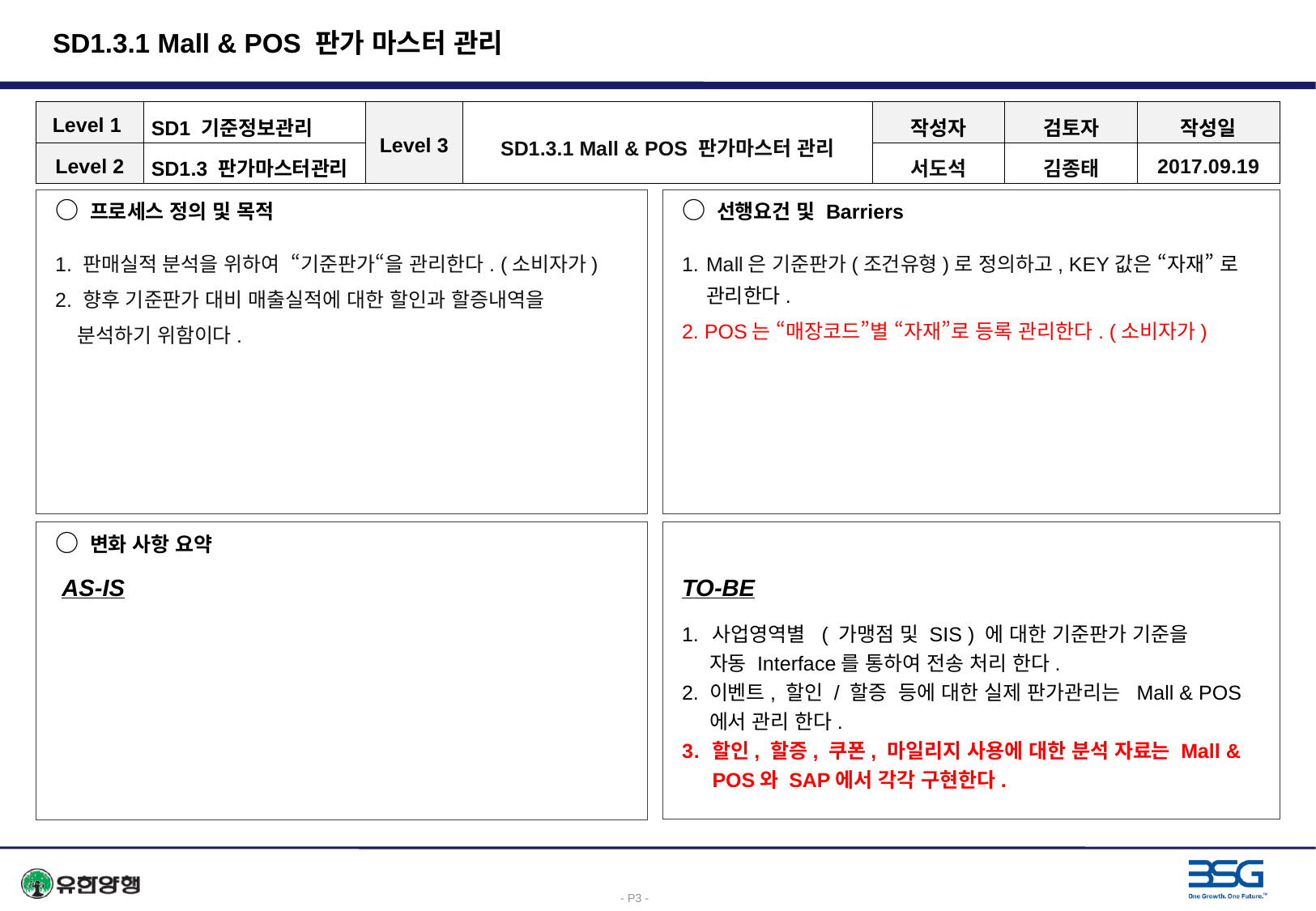

# SD1.3.1 Mall & POS 판가 마스터 관리
| Level 1 | SD1 기준정보관리 | Level 3 | SD1.3.1 Mall & POS 판가마스터 관리 | 작성자 | 검토자 | 작성일 |
| --- | --- | --- | --- | --- | --- | --- |
| Level 2 | SD1.3 판가마스터관리 |  |  | 서도석 | 김종태 | 2017.09.19 |
○ 프로세스 정의 및 목적

1. 판매실적 분석을 위하여  “기준판가“을 관리한다. (소비자가)
2. 향후 기준판가 대비 매출실적에 대한 할인과 할증내역을
   분석하기 위함이다.
○ 선행요건 및 Barriers

Mall은 기준판가(조건유형)로 정의하고, KEY값은 “자재” 로 관리한다.
2. POS는 “매장코드”별 “자재”로 등록 관리한다. (소비자가)
○ 변화 사항 요약

 AS-IS

TO-BE

사업영역별  ( 가맹점 및 SIS ) 에 대한 기준판가 기준을
    자동 Interface를 통하여 전송 처리 한다.
2. 이벤트, 할인 / 할증  등에 대한 실제 판가관리는  Mall & POS
    에서 관리 한다.
할인, 할증, 쿠폰, 마일리지 사용에 대한 분석 자료는 Mall & POS와 SAP에서 각각 구현한다.